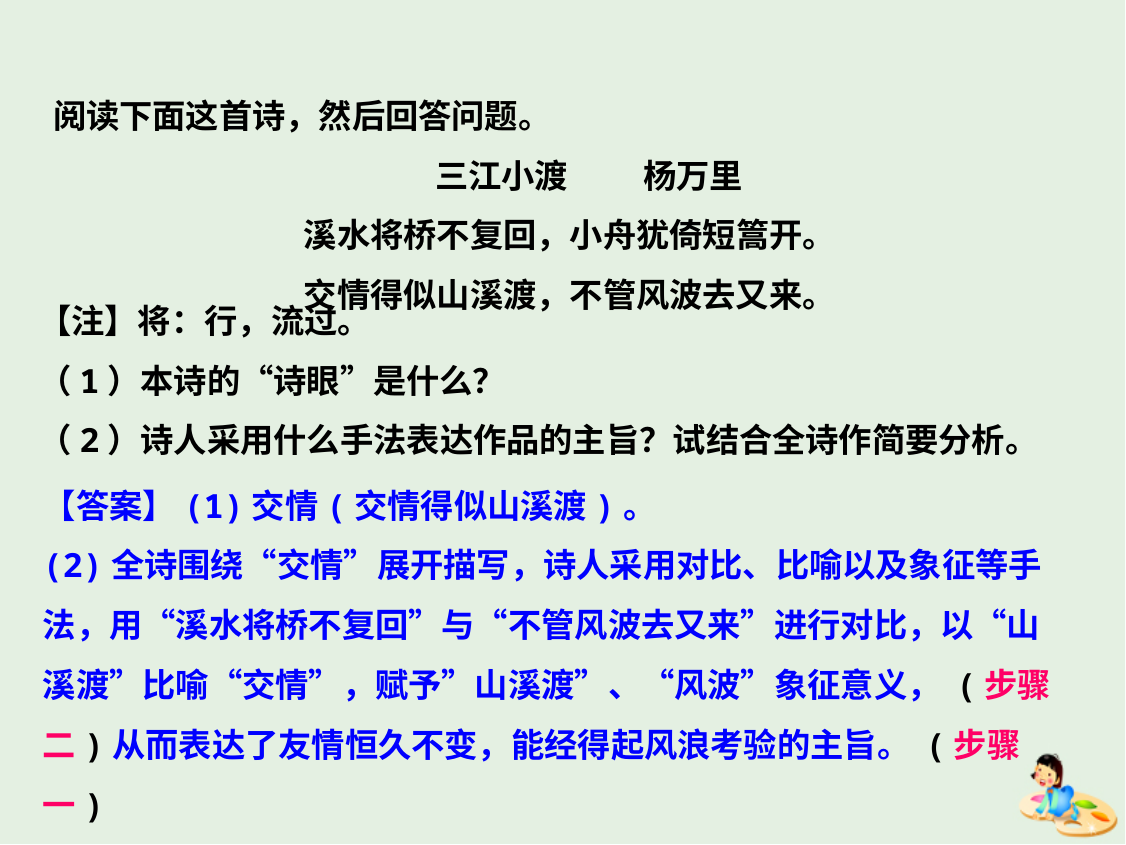

阅读下面这首诗，然后回答问题。
    三江小渡          杨万里
溪水将桥不复回，小舟犹倚短篙开。
交情得似山溪渡，不管风波去又来。
【注】将：行，流过。
（1）本诗的“诗眼”是什么？
（2）诗人采用什么手法表达作品的主旨？试结合全诗作简要分析。
【答案】(1)交情(交情得似山溪渡)。
(2)全诗围绕“交情”展开描写，诗人采用对比、比喻以及象征等手法，用“溪水将桥不复回”与“不管风波去又来”进行对比，以“山溪渡”比喻“交情”，赋予”山溪渡”、“风波”象征意义， (步骤二)从而表达了友情恒久不变，能经得起风浪考验的主旨。 (步骤一)